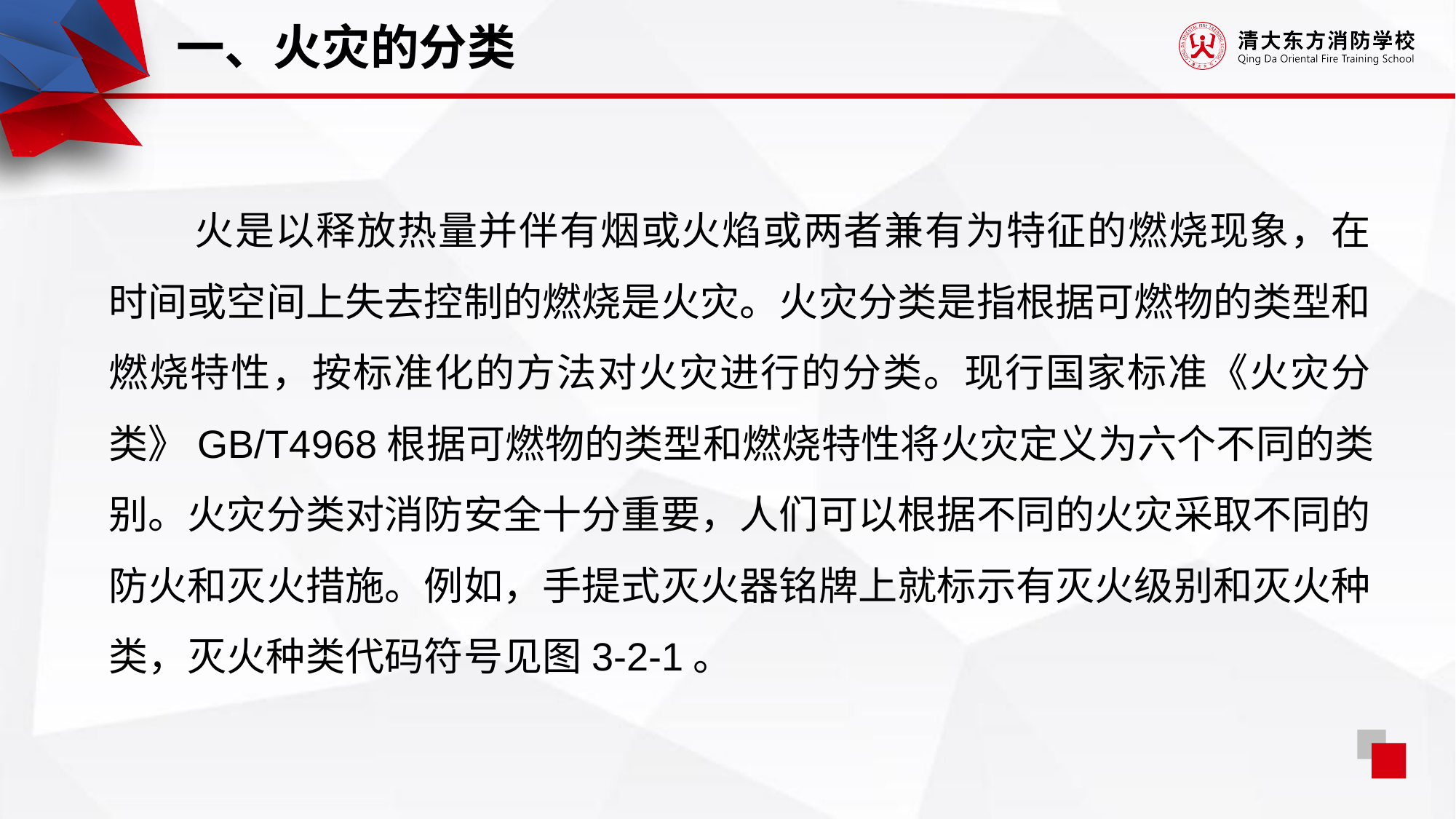

一、火灾的分类

火是以释放热量并伴有烟或火焰或两者兼有为特征的燃烧现象，在时间或空间上失去控制的燃烧是火灾。火灾分类是指根据可燃物的类型和燃烧特性，按标准化的方法对火灾进行的分类。现行国家标准《火灾分类》GB/T4968根据可燃物的类型和燃烧特性将火灾定义为六个不同的类别。火灾分类对消防安全十分重要，人们可以根据不同的火灾采取不同的防火和灭火措施。例如，手提式灭火器铭牌上就标示有灭火级别和灭火种类，灭火种类代码符号见图3-2-1。